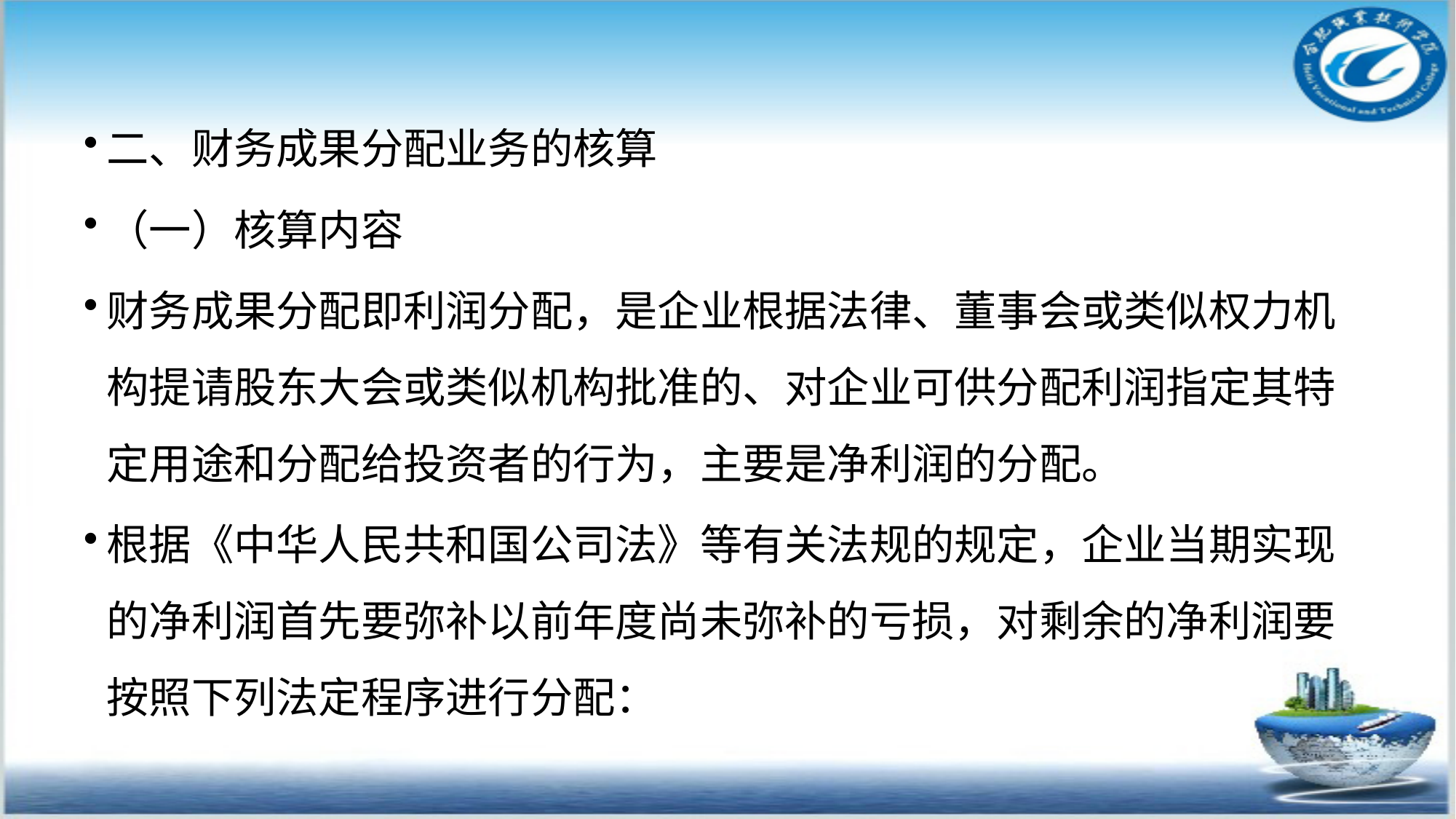

二、财务成果分配业务的核算
（一）核算内容
财务成果分配即利润分配，是企业根据法律、董事会或类似权力机构提请股东大会或类似机构批准的、对企业可供分配利润指定其特定用途和分配给投资者的行为，主要是净利润的分配。
根据《中华人民共和国公司法》等有关法规的规定，企业当期实现的净利润首先要弥补以前年度尚未弥补的亏损，对剩余的净利润要按照下列法定程序进行分配：